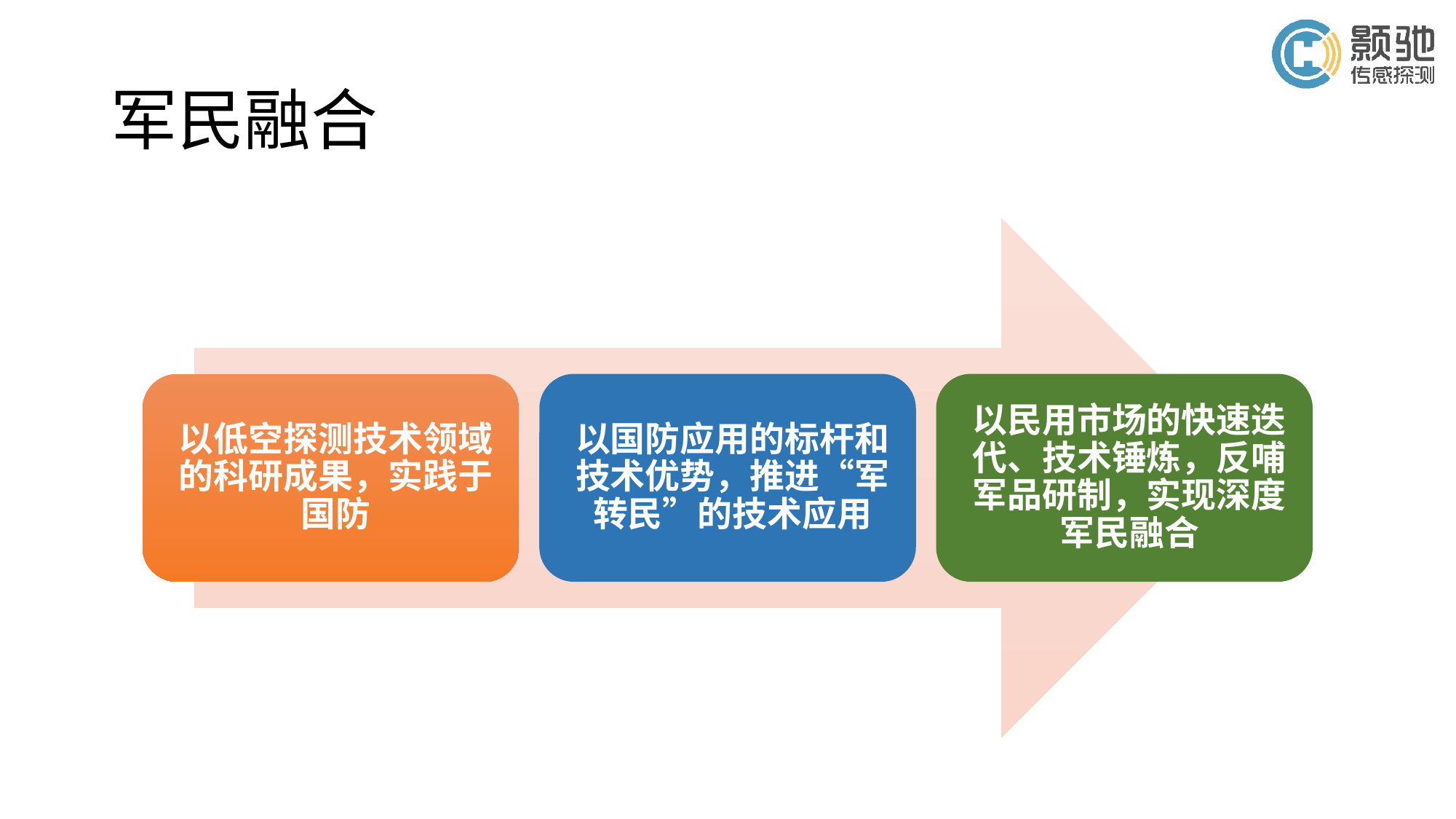

# 军民融合
以低空探测技术领域的科研成果，实践于国防
以国防应用的标杆和技术优势，推进“军转民”的技术应用
以民用市场的快速迭代、技术锤炼，反哺军品研制，实现深度军民融合